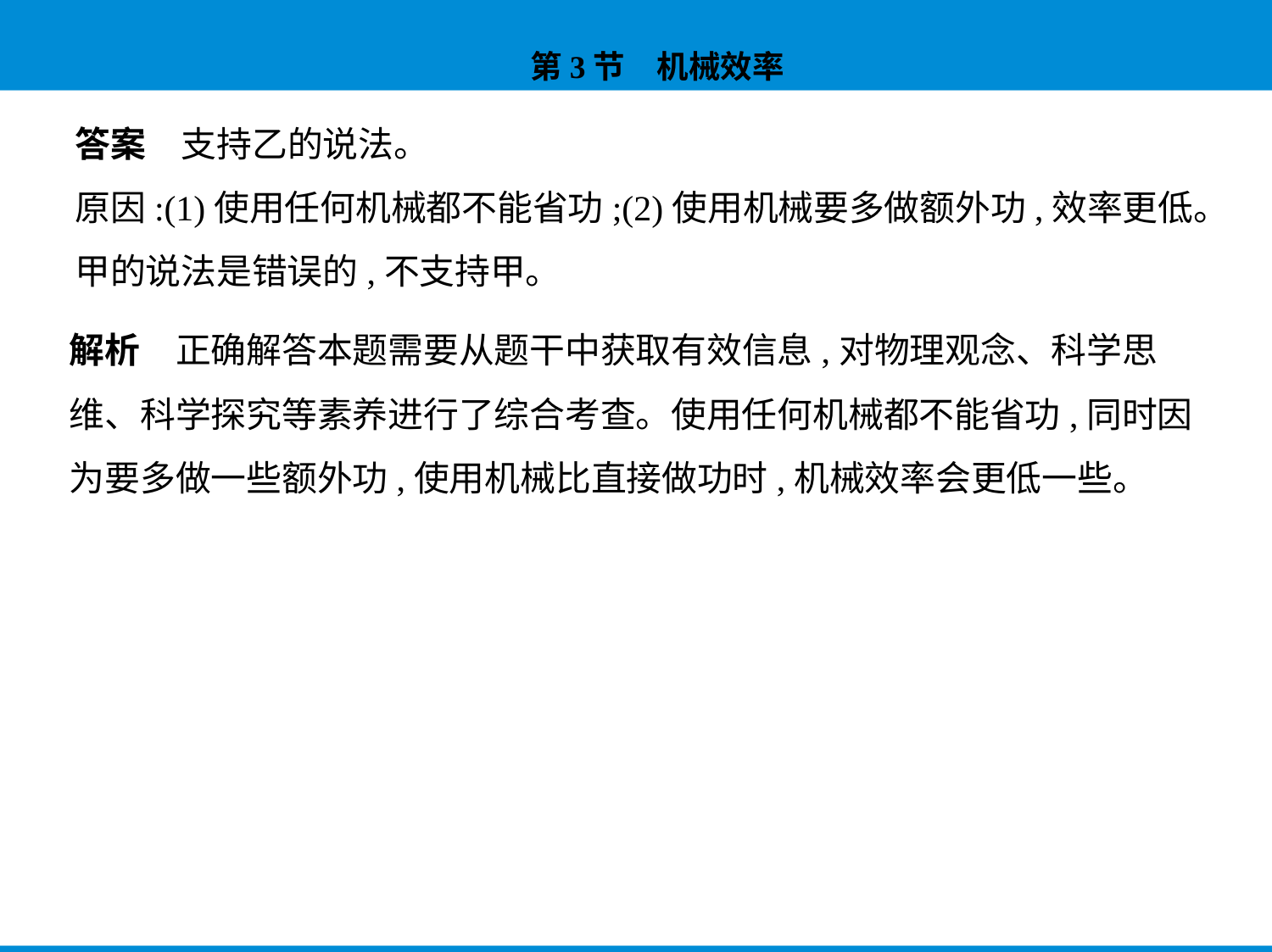

答案　支持乙的说法。
原因:(1)使用任何机械都不能省功;(2)使用机械要多做额外功,效率更低。
甲的说法是错误的,不支持甲。
解析　正确解答本题需要从题干中获取有效信息,对物理观念、科学思
维、科学探究等素养进行了综合考查。使用任何机械都不能省功,同时因
为要多做一些额外功,使用机械比直接做功时,机械效率会更低一些。